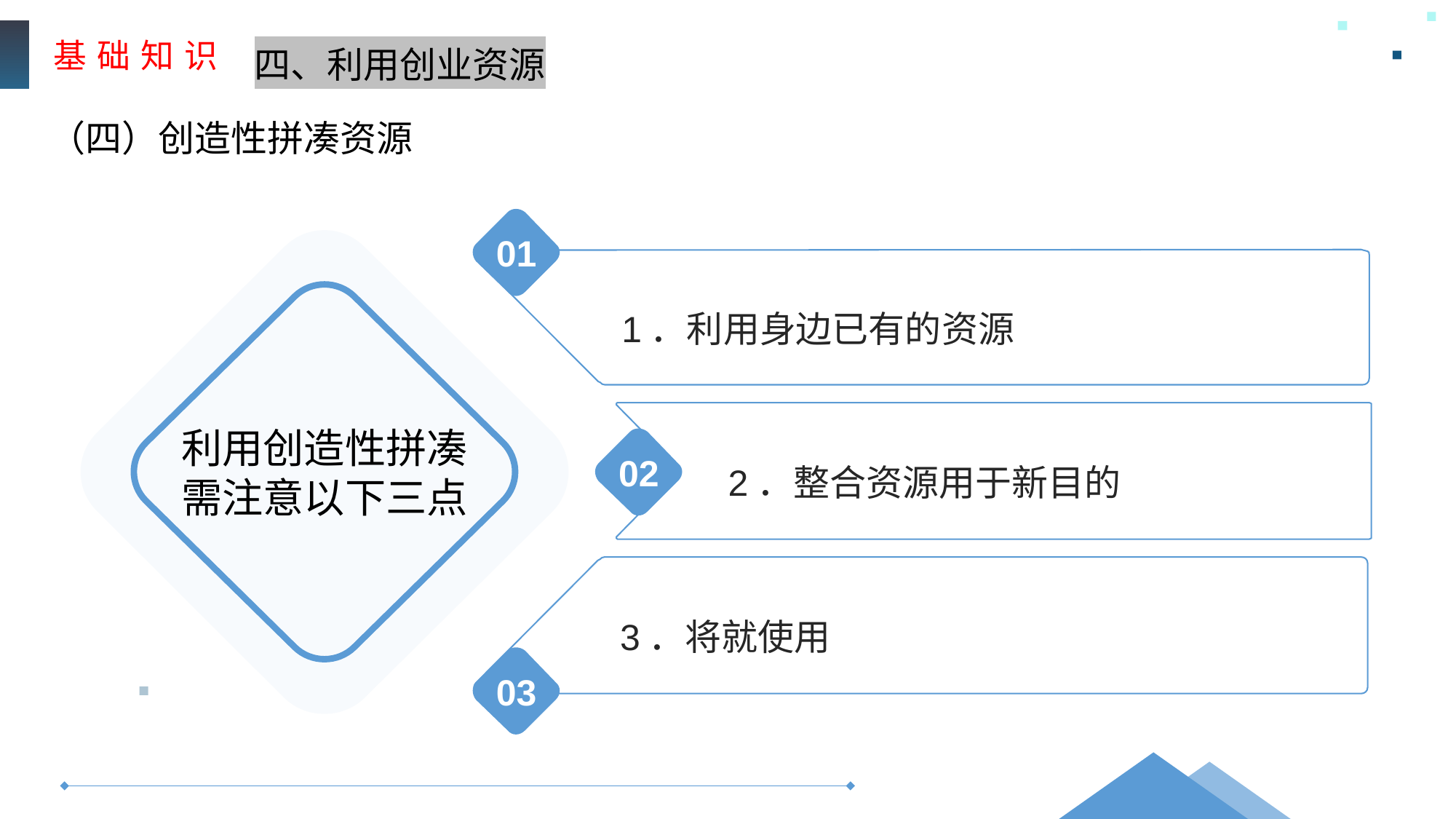

基 础 知 识

四、利用创业资源
（四）创造性拼凑资源
01

1．利用身边已有的资源
利用创造性拼凑需注意以下三点
2．整合资源用于新目的
02
3．将就使用
03